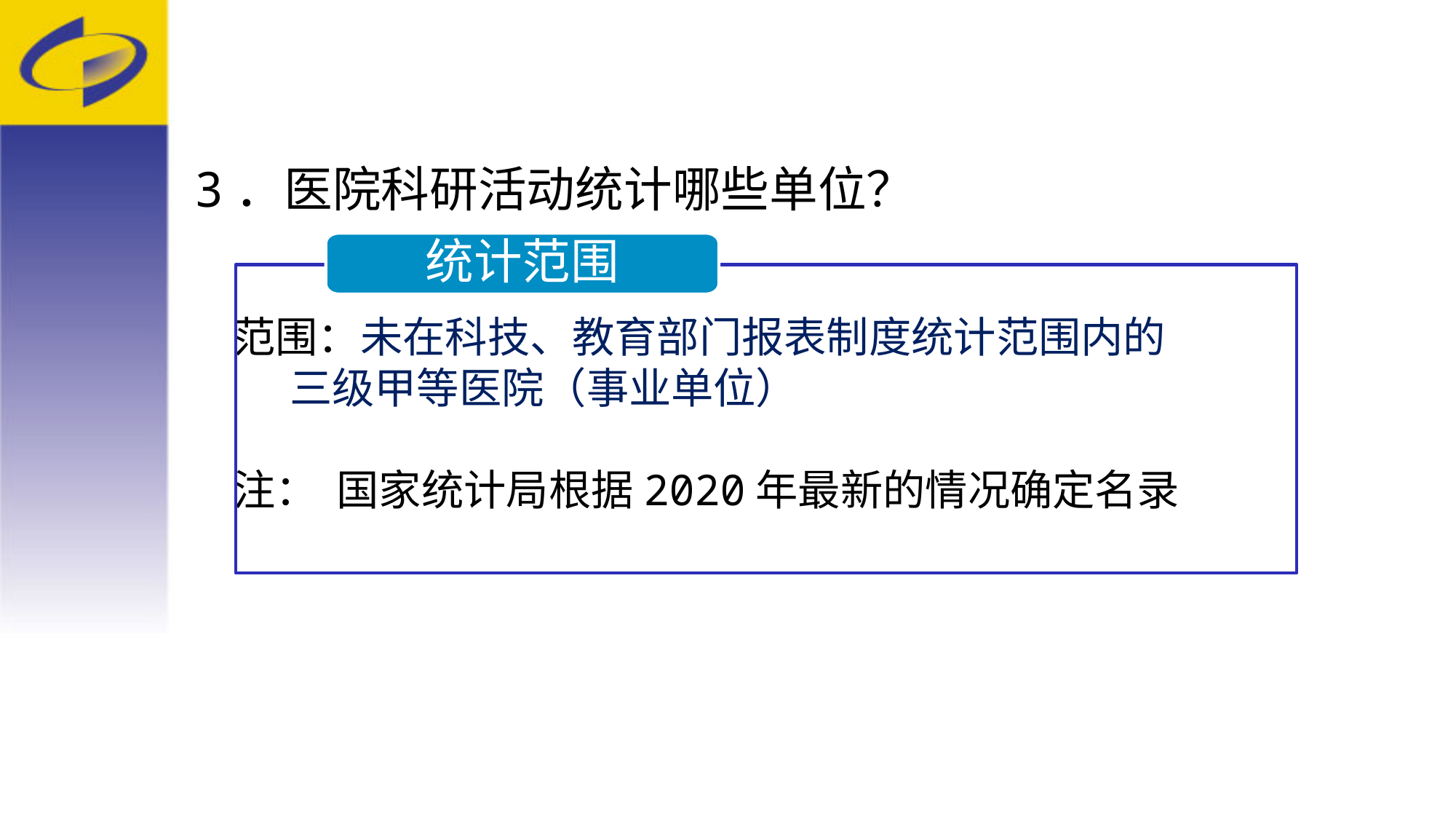

3．医院科研活动统计哪些单位？

统计范围

   范围：未在科技、教育部门报表制度统计范围内的
         三级甲等医院（事业单位）

   注：  国家统计局根据2020年最新的情况确定名录